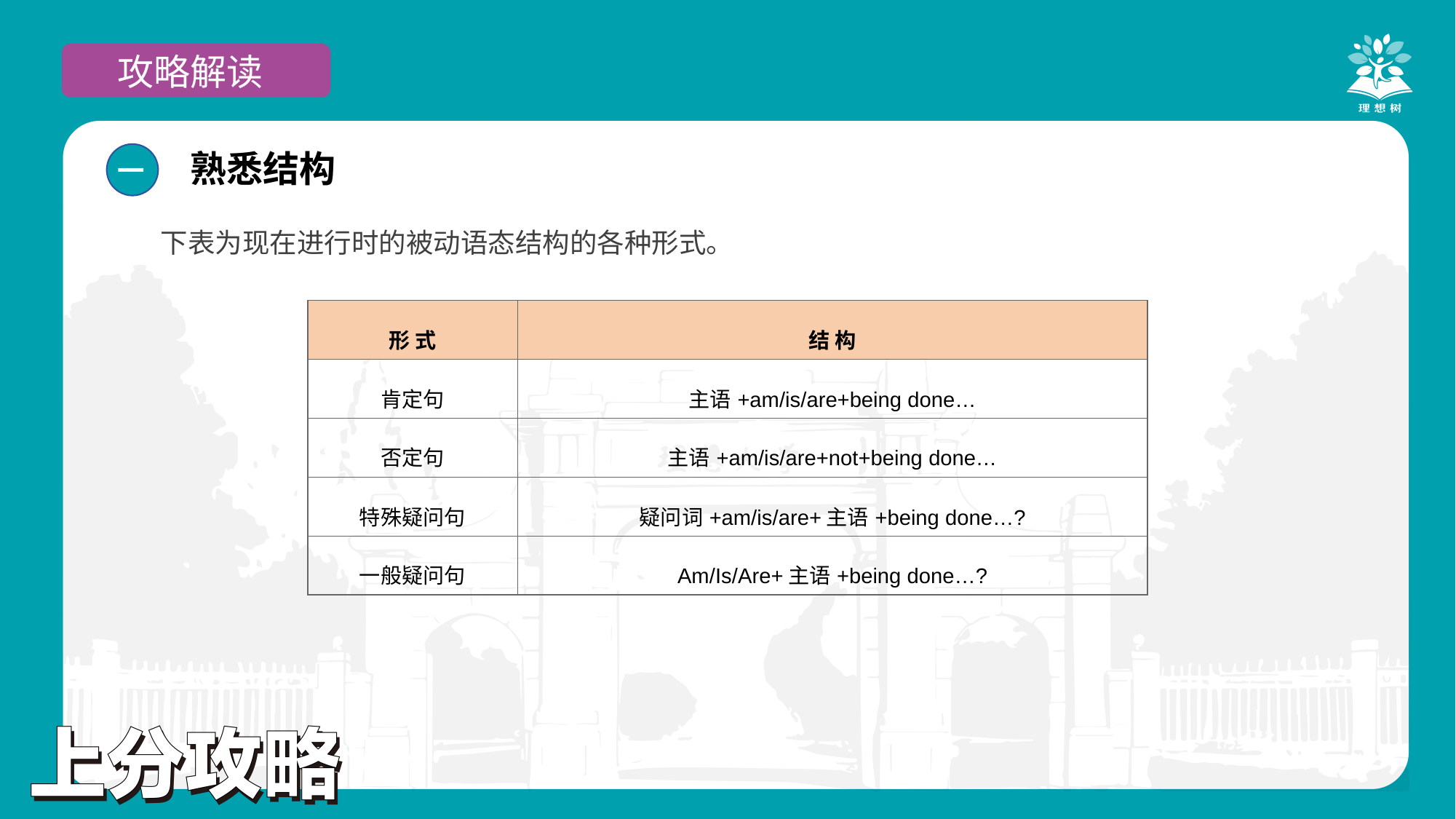

攻略解读
熟悉结构

一
下表为现在进行时的被动语态结构的各种形式。
| 形 式 | 结 构 |
| --- | --- |
| 肯定句 | 主语+am/is/are+being done… |
| 否定句 | 主语+am/is/are+not+being done… |
| 特殊疑问句 | 疑问词+am/is/are+主语+being done…? |
| 一般疑问句 | Am/Is/Are+主语+being done…? |